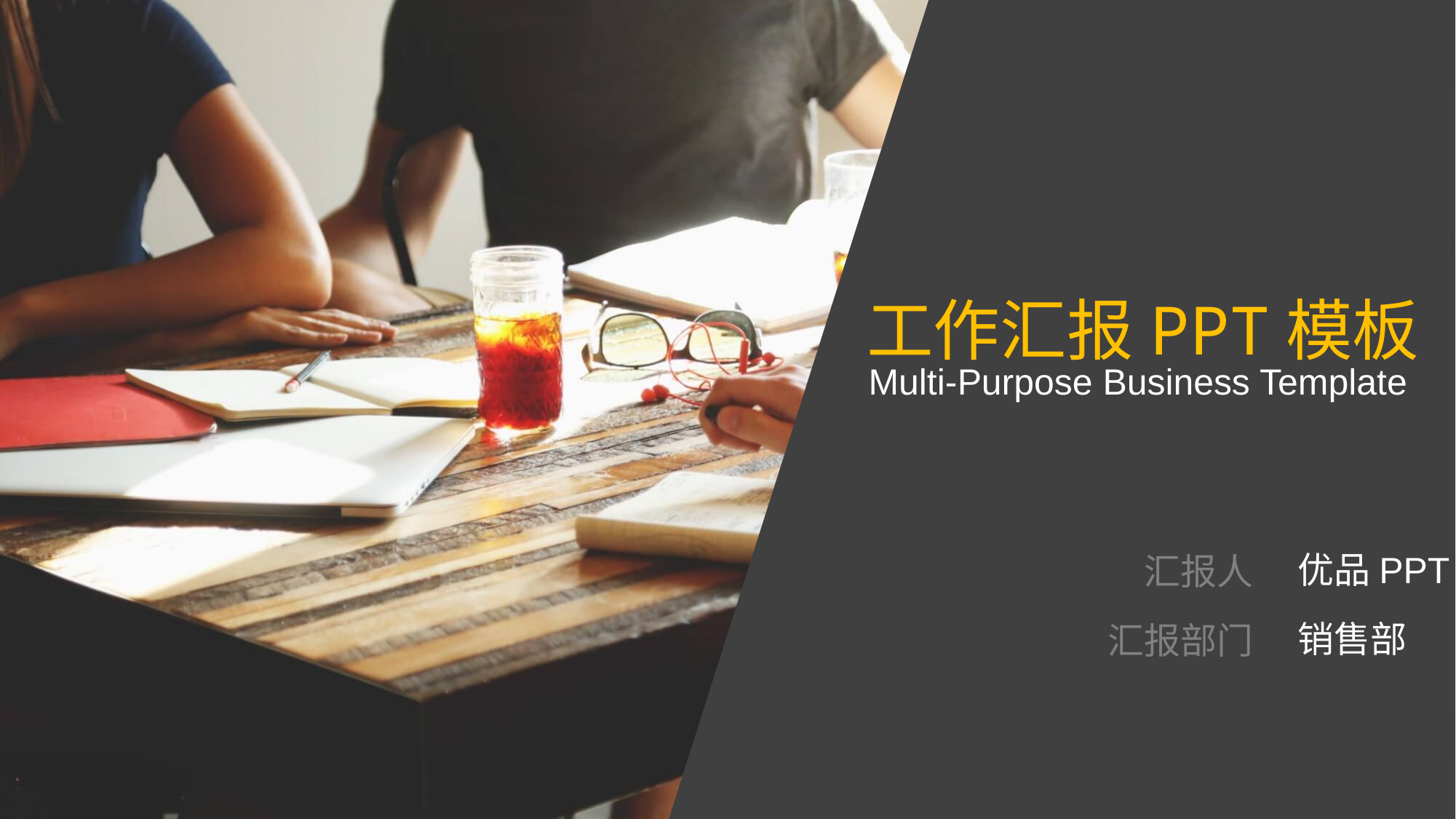

工作汇报PPT模板
Multi-Purpose Business Template
优品PPT
汇报人
销售部
汇报部门